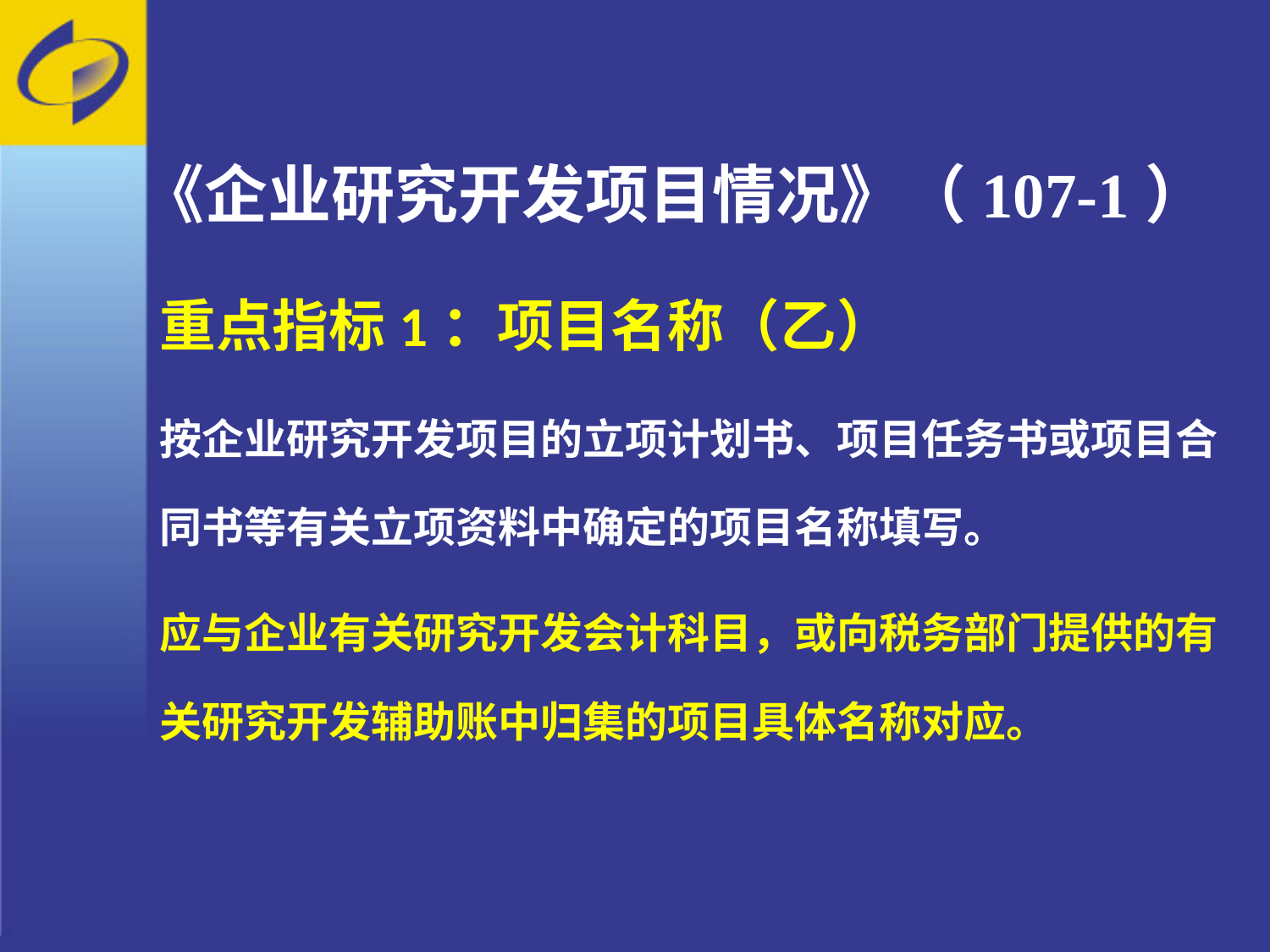

# 《企业研究开发项目情况》（107-1）
重点指标1：项目名称（乙）
按企业研究开发项目的立项计划书、项目任务书或项目合同书等有关立项资料中确定的项目名称填写。
应与企业有关研究开发会计科目，或向税务部门提供的有关研究开发辅助账中归集的项目具体名称对应。